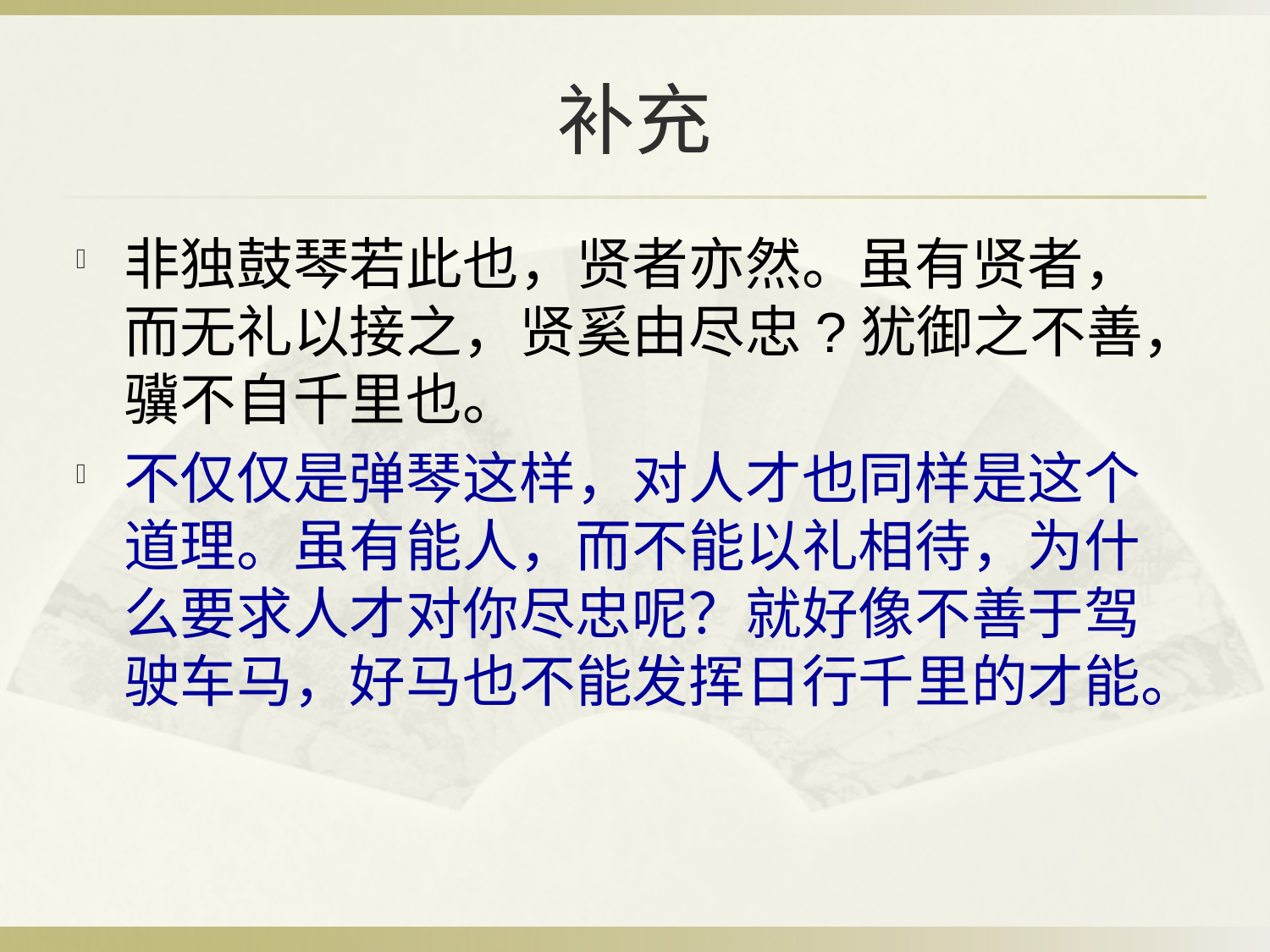

# 补充
非独鼓琴若此也，贤者亦然。虽有贤者，而无礼以接之，贤奚由尽忠?犹御之不善，骥不自千里也。
不仅仅是弹琴这样，对人才也同样是这个道理。虽有能人，而不能以礼相待，为什么要求人才对你尽忠呢？就好像不善于驾驶车马，好马也不能发挥日行千里的才能。